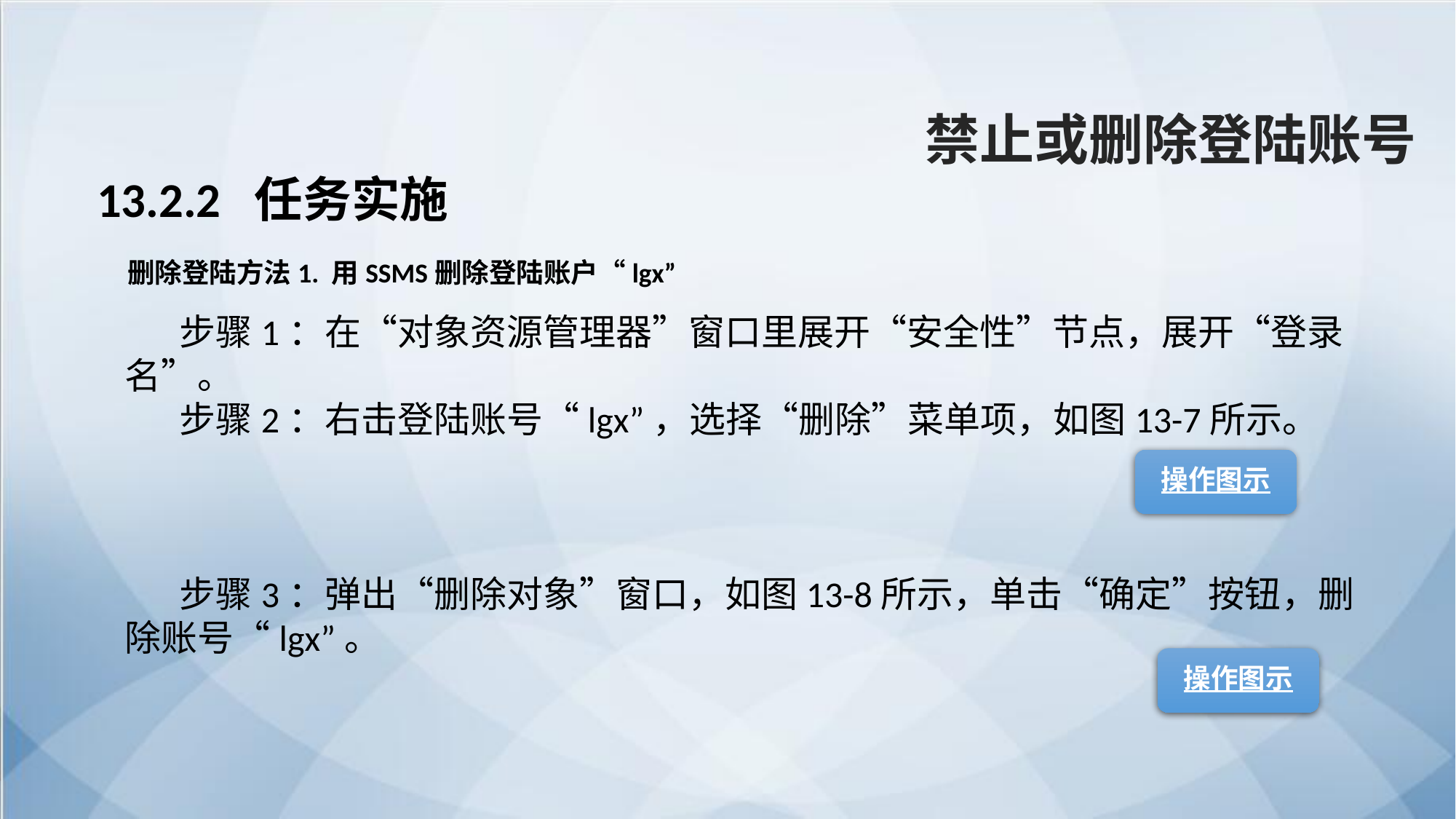

禁止或删除登陆账号
13.2.2  任务实施
删除登陆方法1. 用SSMS删除登陆账户“lgx”
步骤1：在“对象资源管理器”窗口里展开“安全性”节点，展开“登录名”。
步骤2：右击登陆账号“lgx”，选择“删除”菜单项，如图13-7所示。

步骤3：弹出“删除对象”窗口，如图13-8所示，单击“确定”按钮，删除账号“lgx”。

操作图示
操作图示